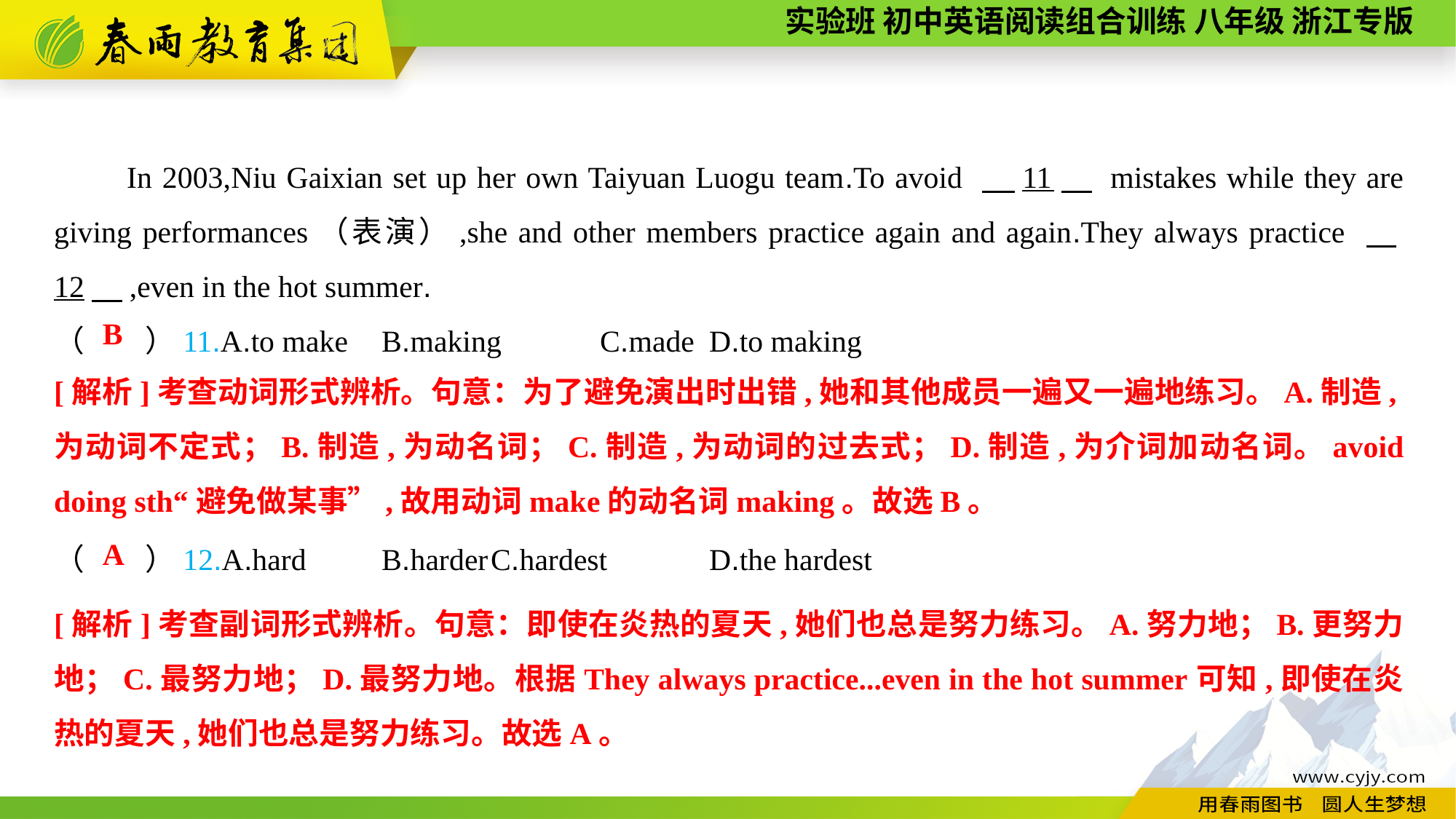

In 2003,Niu Gaixian set up her own Taiyuan Luogu team.To avoid 　11　 mistakes while they are giving performances（表演）,she and other members practice again and again.They always practice 　12　,even in the hot summer.
（　　）11.A.to make	B.making	C.made	D.to making

（　　）12.A.hard	B.harder	C.hardest	D.the hardest
B
[解析]考查动词形式辨析。句意：为了避免演出时出错,她和其他成员一遍又一遍地练习。A.制造,为动词不定式；B.制造,为动名词；C.制造,为动词的过去式；D.制造,为介词加动名词。avoid doing sth“避免做某事”,故用动词make的动名词making。故选B。
A
[解析]考查副词形式辨析。句意：即使在炎热的夏天,她们也总是努力练习。A.努力地；B.更努力地；C.最努力地；D.最努力地。根据They always practice...even in the hot summer可知,即使在炎热的夏天,她们也总是努力练习。故选A。